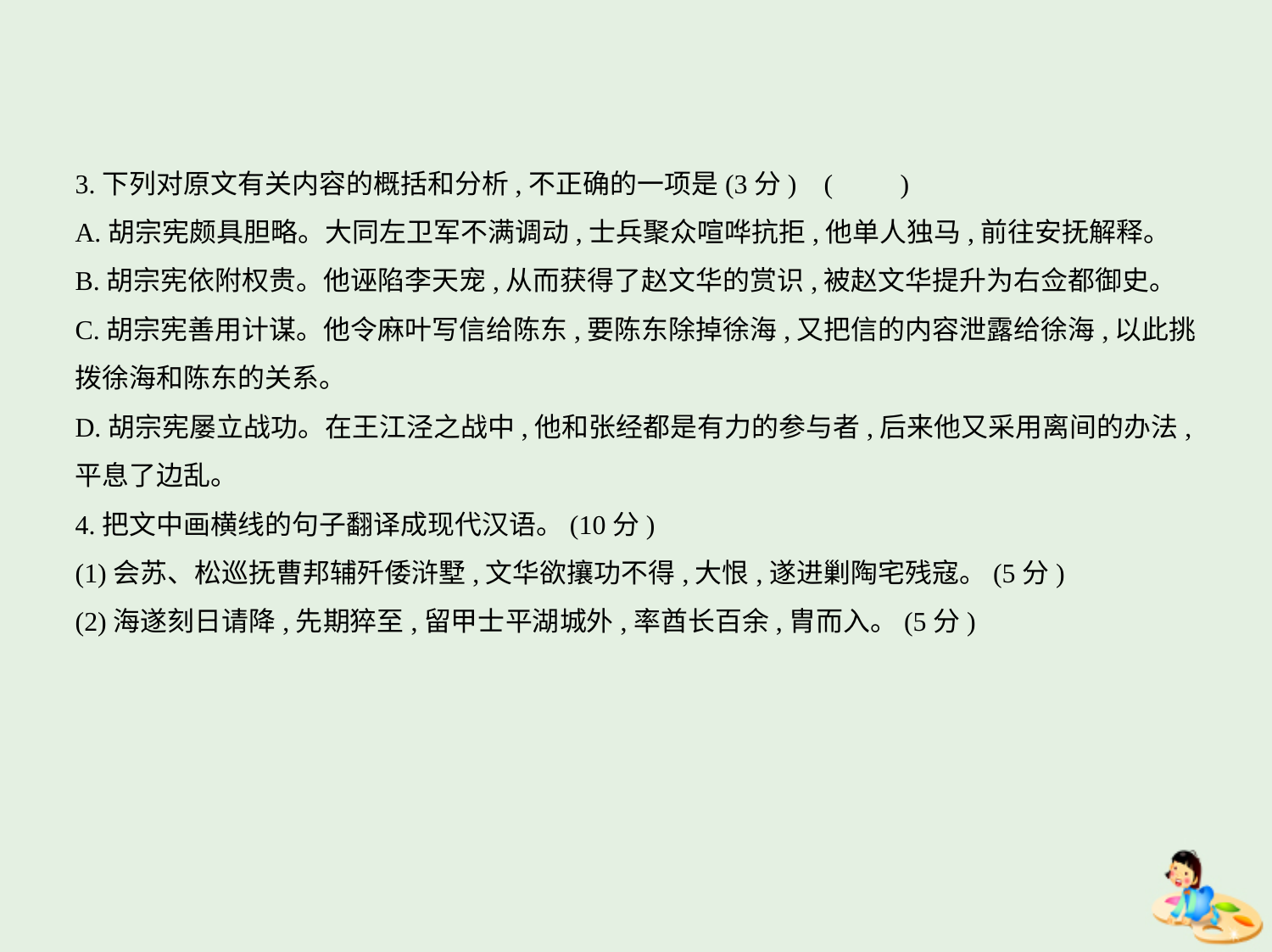

3.下列对原文有关内容的概括和分析,不正确的一项是(3分) (　　)
A.胡宗宪颇具胆略。大同左卫军不满调动,士兵聚众喧哗抗拒,他单人独马,前往安抚解释。
B.胡宗宪依附权贵。他诬陷李天宠,从而获得了赵文华的赏识,被赵文华提升为右佥都御史。
C.胡宗宪善用计谋。他令麻叶写信给陈东,要陈东除掉徐海,又把信的内容泄露给徐海,以此挑
拨徐海和陈东的关系。
D.胡宗宪屡立战功。在王江泾之战中,他和张经都是有力的参与者,后来他又采用离间的办法,
平息了边乱。
4.把文中画横线的句子翻译成现代汉语。(10分)
(1)会苏、松巡抚曹邦辅歼倭浒墅,文华欲攘功不得,大恨,遂进剿陶宅残寇。(5分)
(2)海遂刻日请降,先期猝至,留甲士平湖城外,率酋长百余,胄而入。(5分)